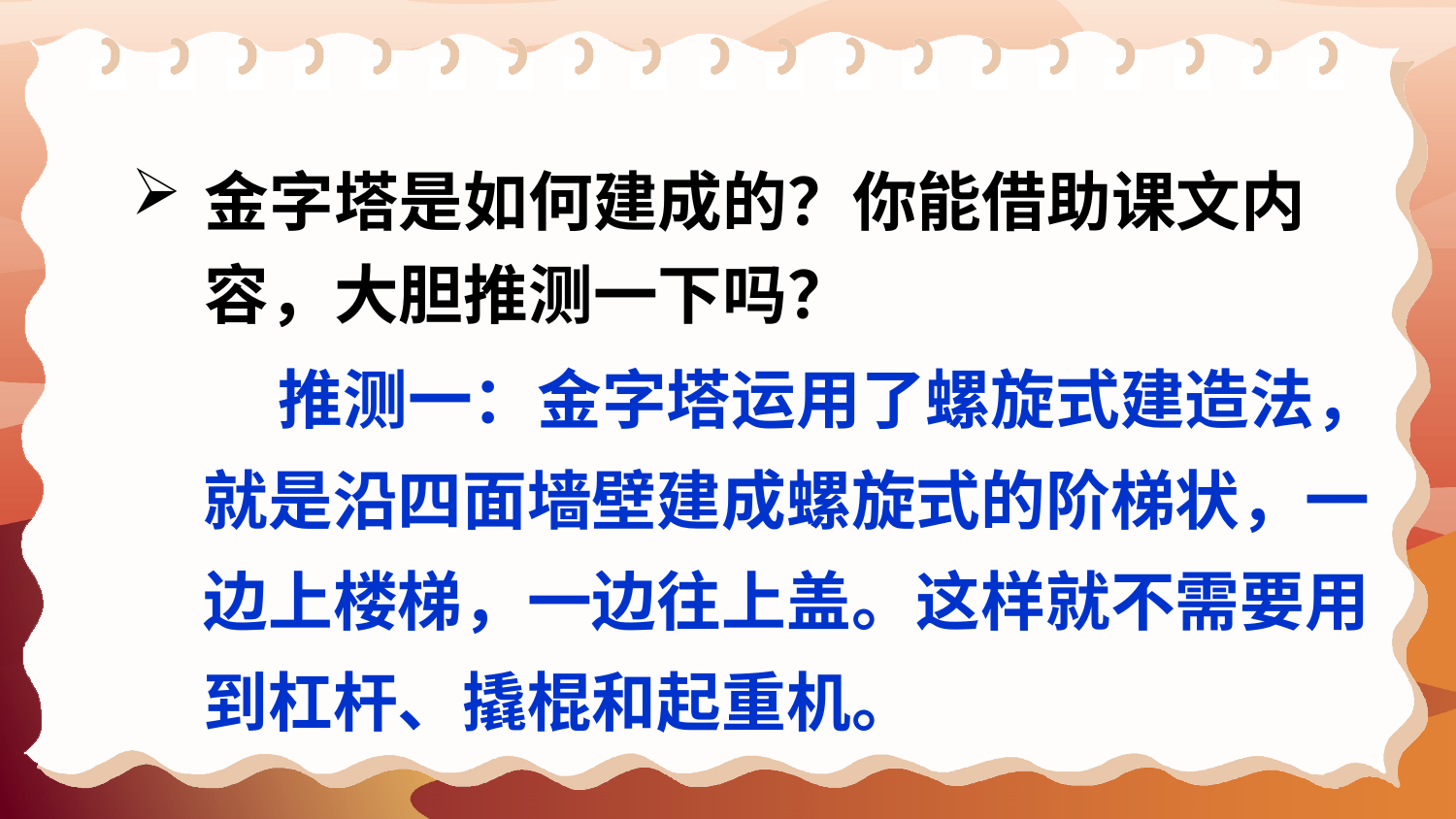

金字塔是如何建成的？你能借助课文内容，大胆推测一下吗？
    推测一：金字塔运用了螺旋式建造法，就是沿四面墙壁建成螺旋式的阶梯状，一边上楼梯，一边往上盖。这样就不需要用到杠杆、撬棍和起重机。